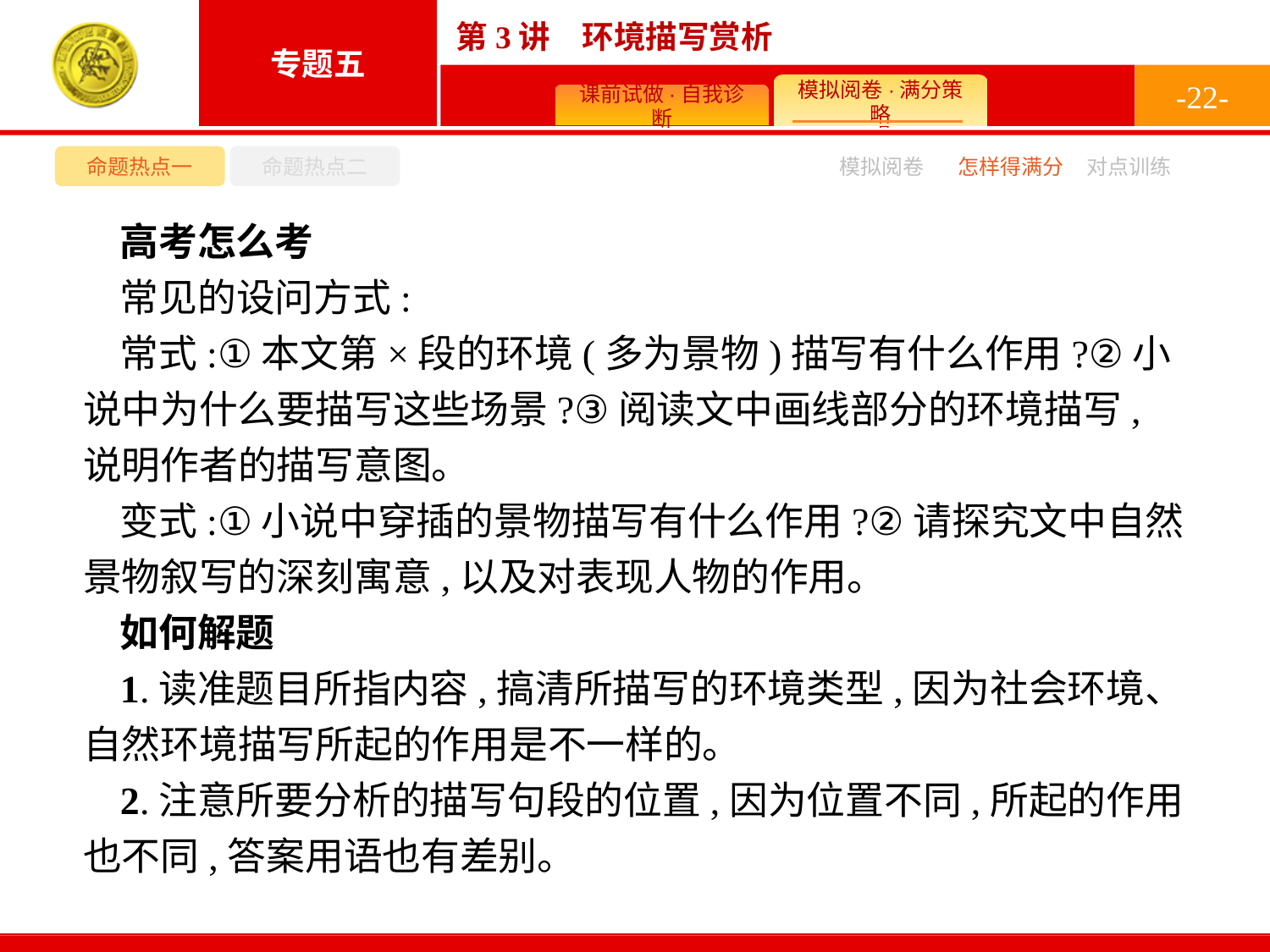

-22-
命题热点一
命题热点二
模拟阅卷
怎样得满分
对点训练
高考怎么考
常见的设问方式:
常式:①本文第×段的环境(多为景物)描写有什么作用?②小说中为什么要描写这些场景?③阅读文中画线部分的环境描写,说明作者的描写意图。
变式:①小说中穿插的景物描写有什么作用?②请探究文中自然景物叙写的深刻寓意,以及对表现人物的作用。
如何解题
1.读准题目所指内容,搞清所描写的环境类型,因为社会环境、自然环境描写所起的作用是不一样的。
2.注意所要分析的描写句段的位置,因为位置不同,所起的作用也不同,答案用语也有差别。